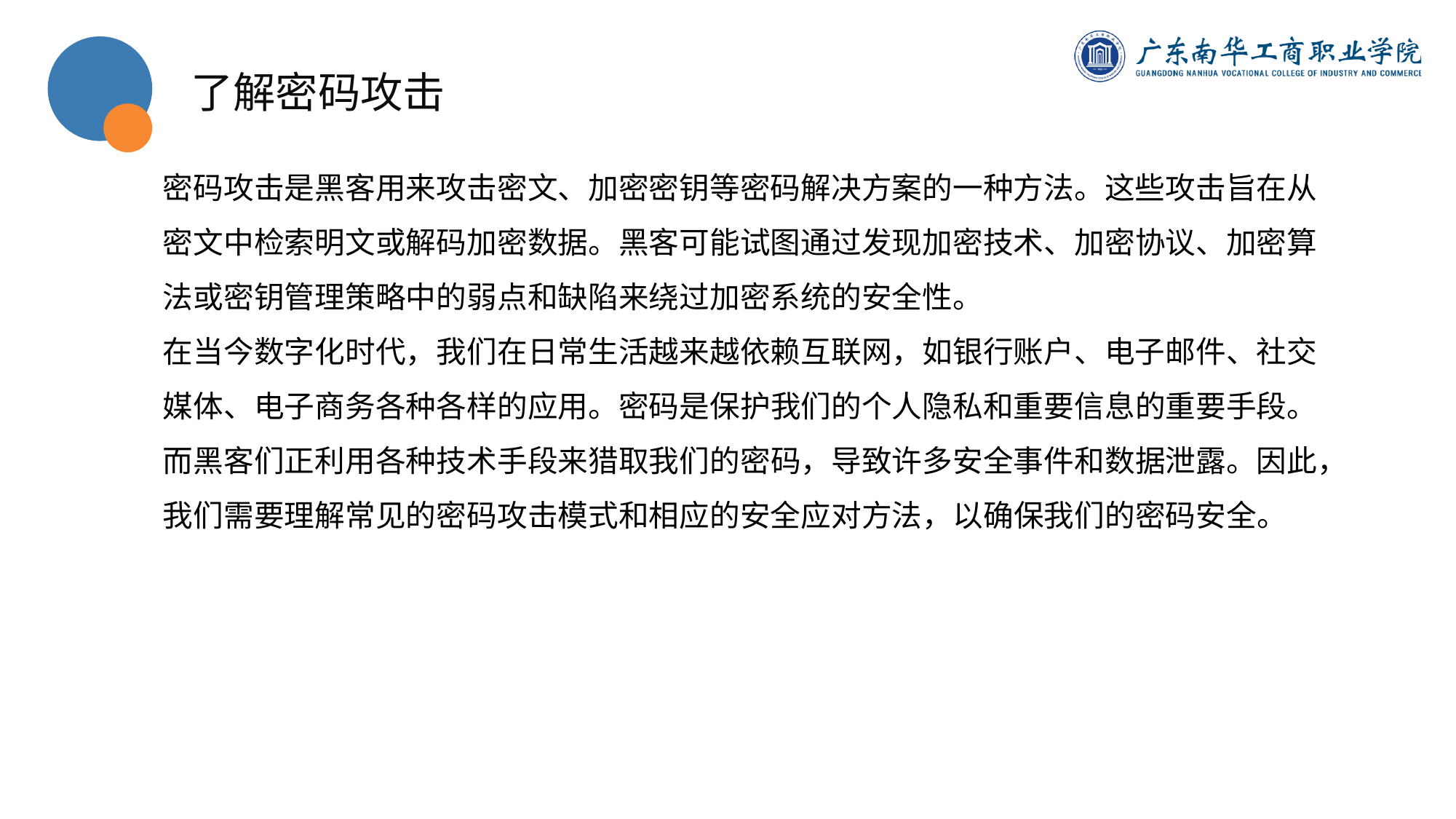

了解密码攻击

密码攻击是黑客用来攻击密文、加密密钥等密码解决方案的一种方法。这些攻击旨在从密文中检索明文或解码加密数据。黑客可能试图通过发现加密技术、加密协议、加密算法或密钥管理策略中的弱点和缺陷来绕过加密系统的安全性。
在当今数字化时代，我们在日常生活越来越依赖互联网，如银行账户、电子邮件、社交媒体、电子商务各种各样的应用。密码是保护我们的个人隐私和重要信息的重要手段。而黑客们正利用各种技术手段来猎取我们的密码，导致许多安全事件和数据泄露。因此，我们需要理解常见的密码攻击模式和相应的安全应对方法，以确保我们的密码安全。